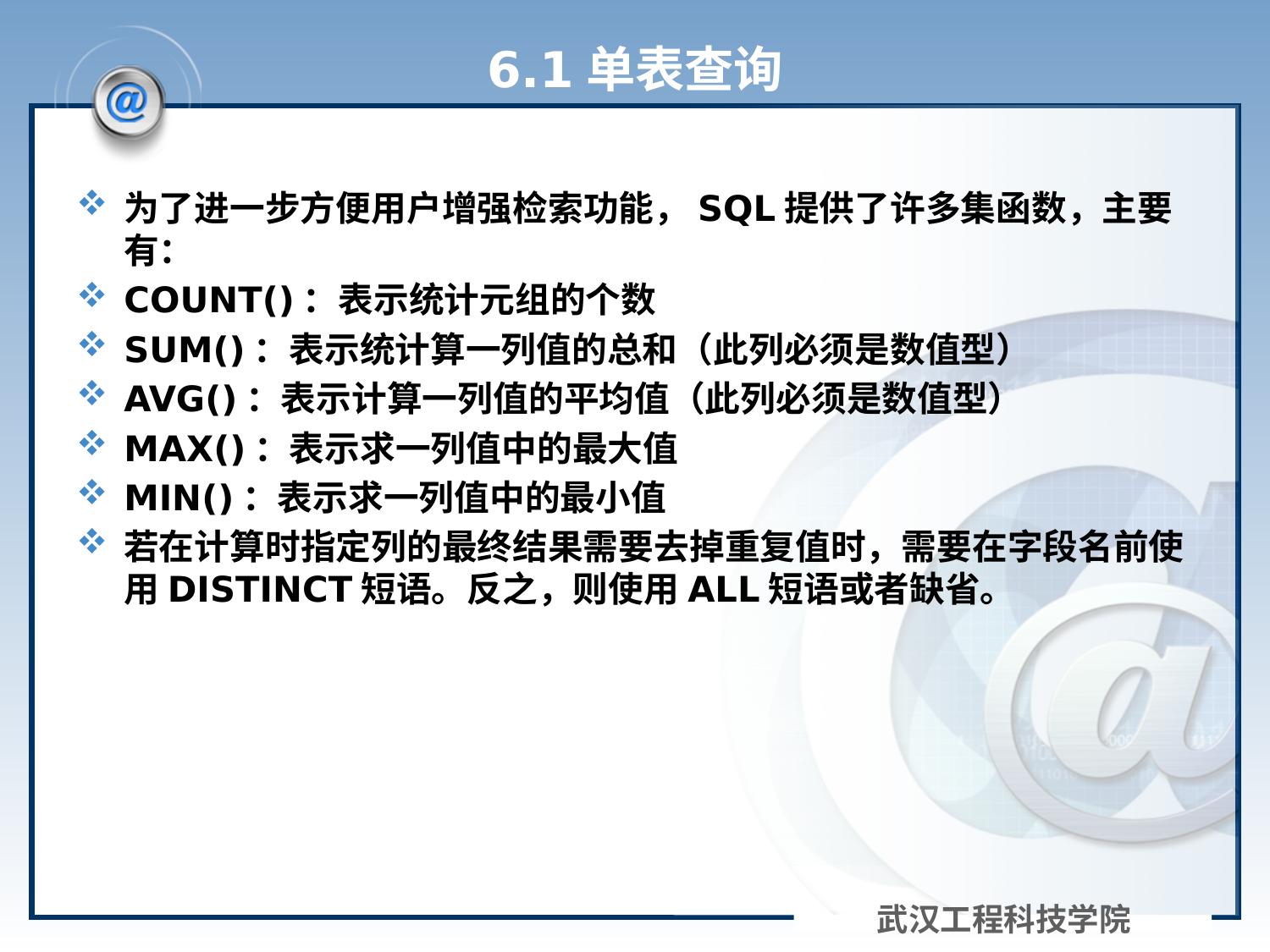

# 6.1单表查询
为了进一步方便用户增强检索功能，SQL提供了许多集函数，主要有：
COUNT()：表示统计元组的个数
SUM()：表示统计算一列值的总和（此列必须是数值型）
AVG()：表示计算一列值的平均值（此列必须是数值型）
MAX()：表示求一列值中的最大值
MIN()：表示求一列值中的最小值
若在计算时指定列的最终结果需要去掉重复值时，需要在字段名前使用DISTINCT短语。反之，则使用ALL短语或者缺省。

武汉工程科技学院